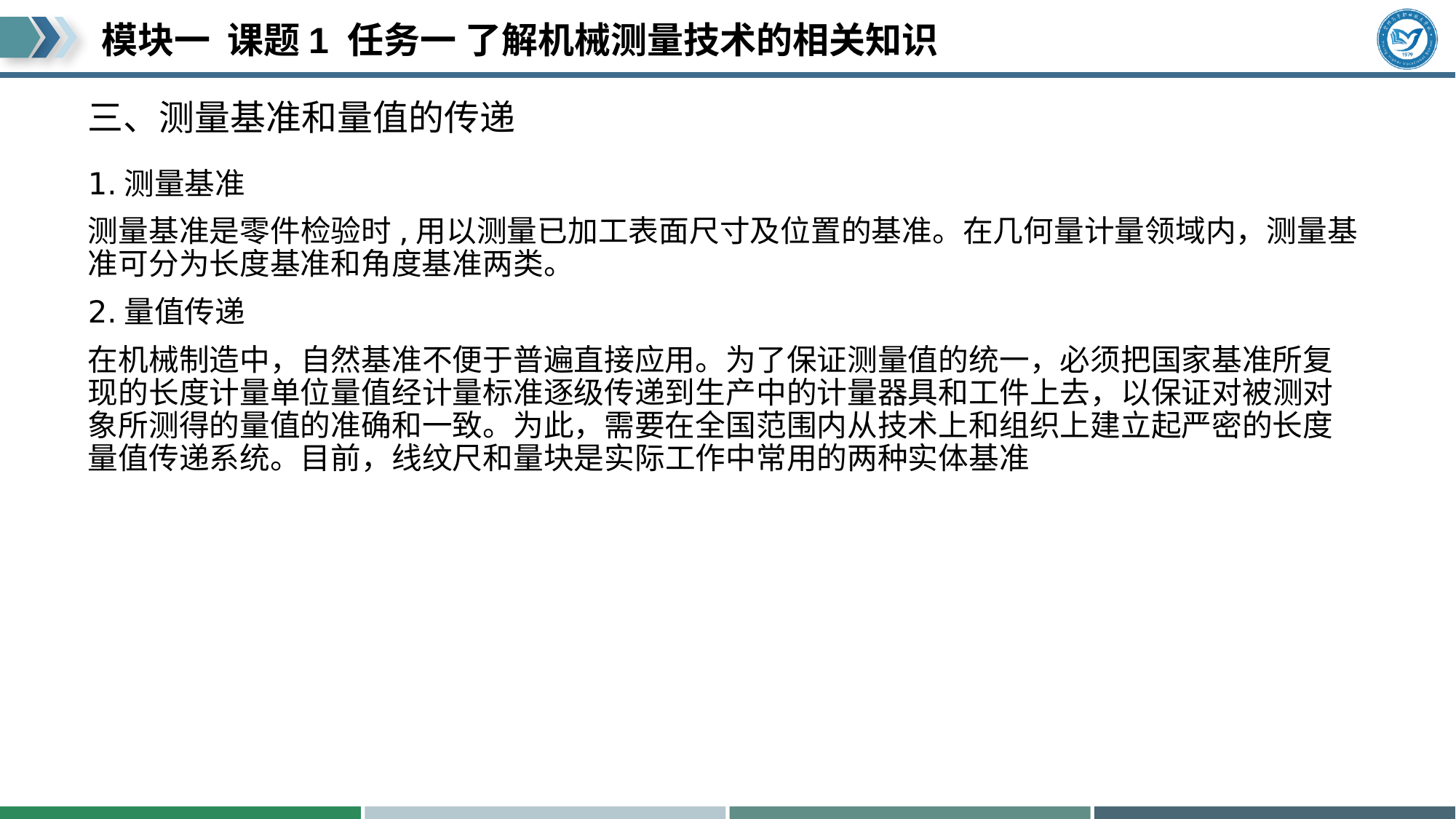

# 三、测量基准和量值的传递
1.测量基准
测量基准是零件检验时,用以测量已加工表面尺寸及位置的基准。在几何量计量领域内，测量基准可分为长度基准和角度基准两类。
2.量值传递
在机械制造中，自然基准不便于普遍直接应用。为了保证测量值的统一，必须把国家基准所复现的长度计量单位量值经计量标准逐级传递到生产中的计量器具和工件上去，以保证对被测对象所测得的量值的准确和一致。为此，需要在全国范围内从技术上和组织上建立起严密的长度量值传递系统。目前，线纹尺和量块是实际工作中常用的两种实体基准